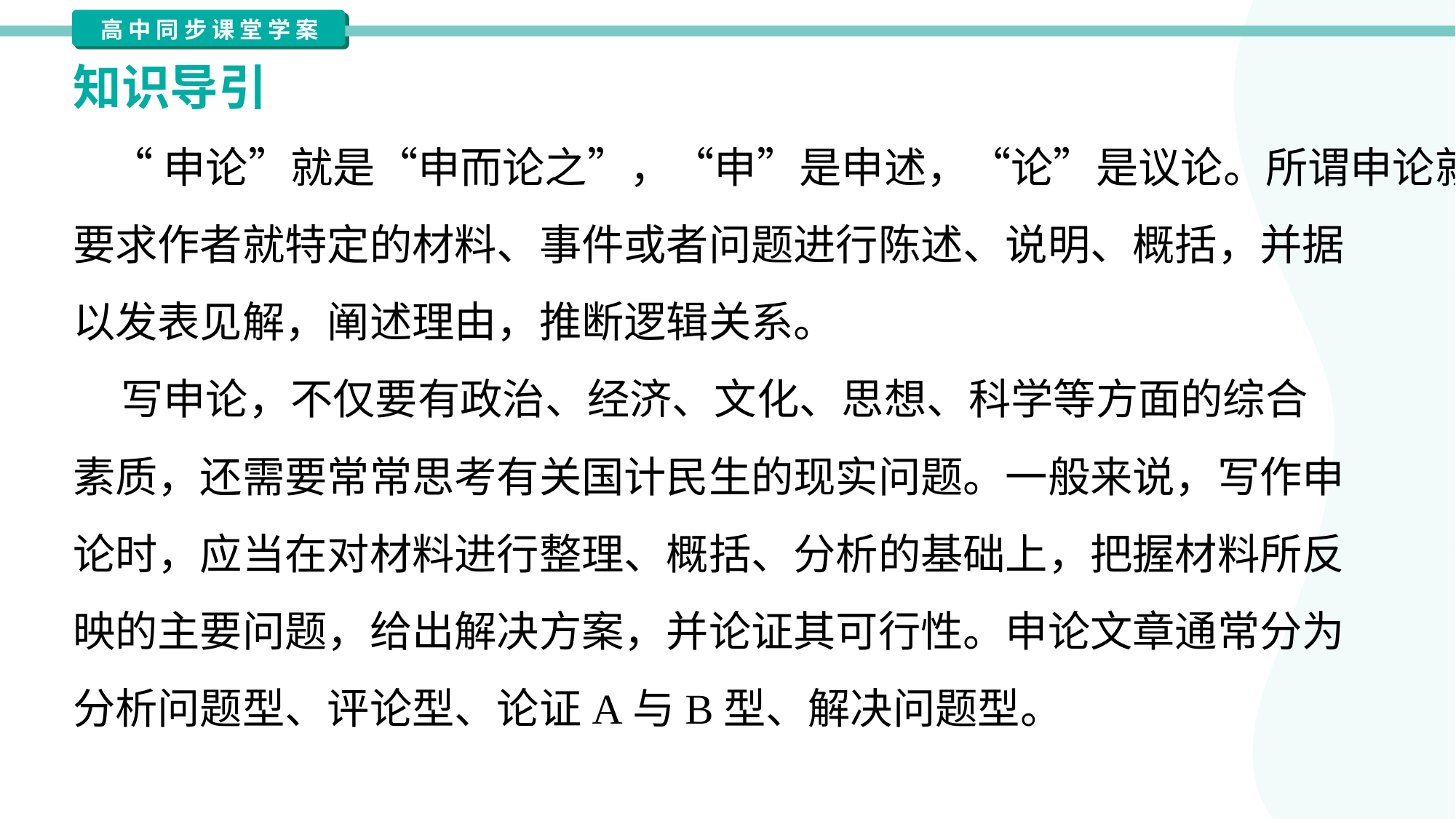

知识导引
    “申论”就是“申而论之”，“申”是申述，“论”是议论。所谓申论就是
要求作者就特定的材料、事件或者问题进行陈述、说明、概括，并据
以发表见解，阐述理由，推断逻辑关系。
    写申论，不仅要有政治、经济、文化、思想、科学等方面的综合
素质，还需要常常思考有关国计民生的现实问题。一般来说，写作申
论时，应当在对材料进行整理、概括、分析的基础上，把握材料所反
映的主要问题，给出解决方案，并论证其可行性。申论文章通常分为
分析问题型、评论型、论证A与B型、解决问题型。